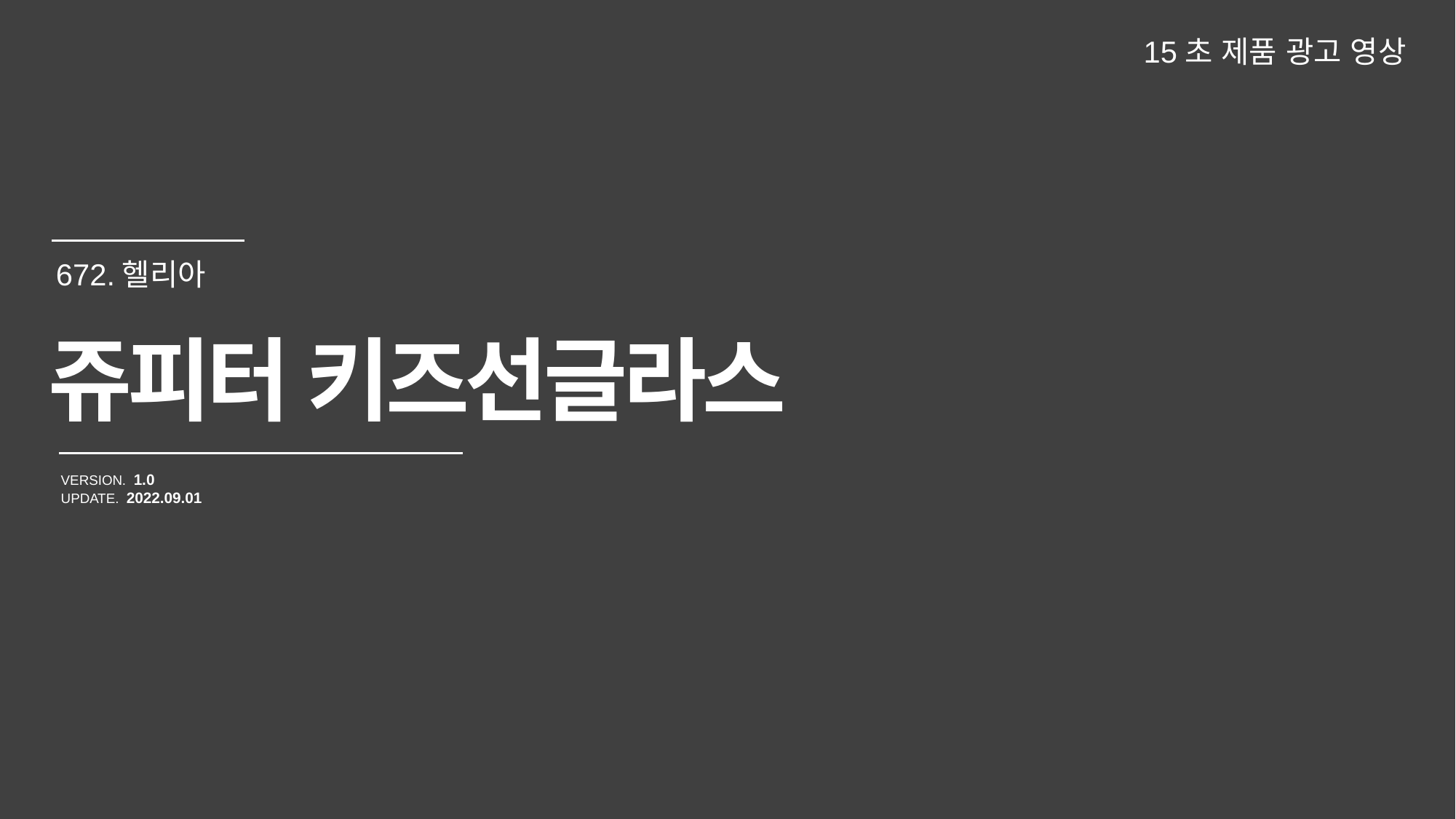

15초 제품 광고 영상
쥬피터 키즈선글라스
VERSION.  1.0
UPDATE.  2022.09.01

672.헬리아